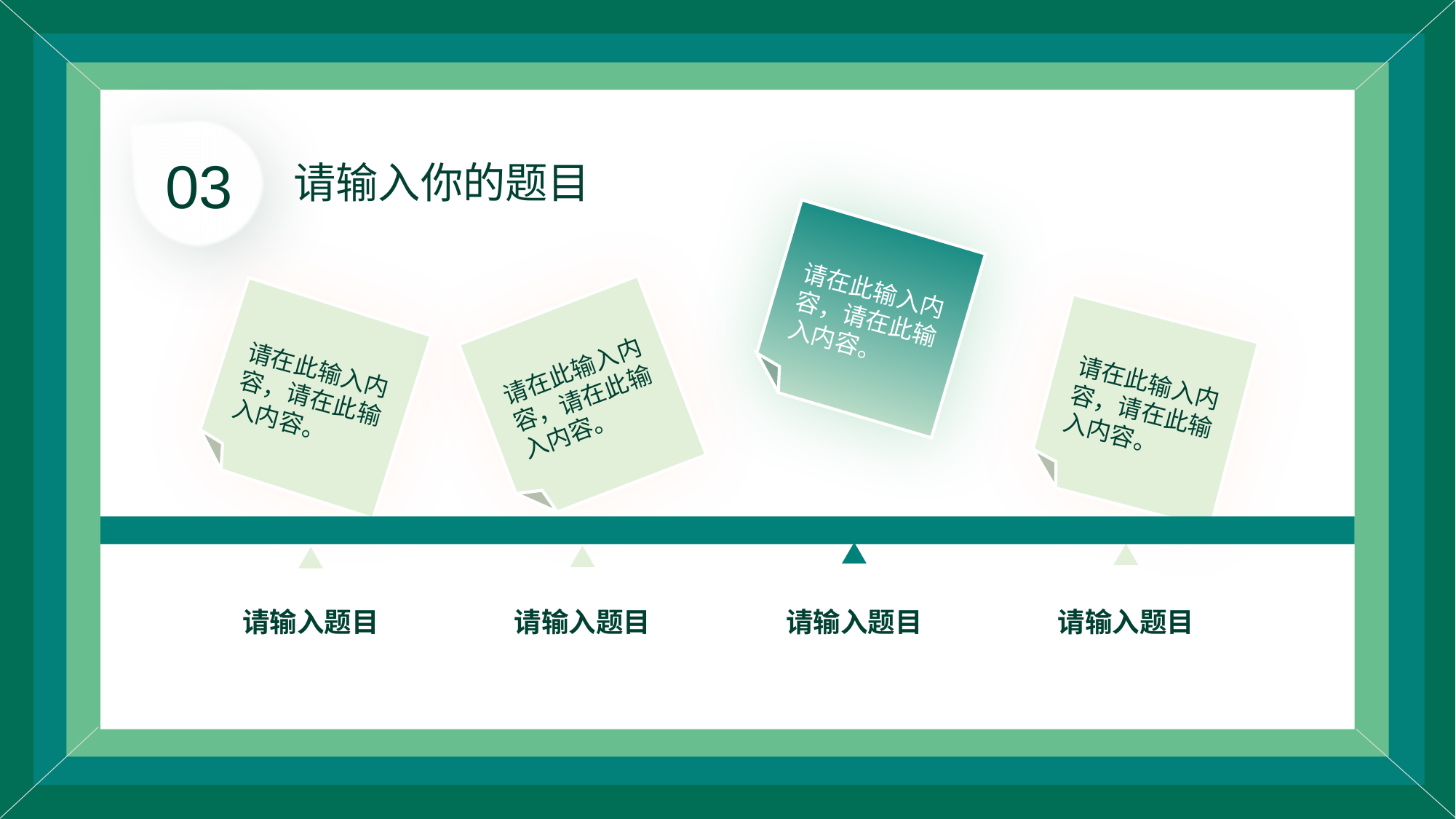

03
请输入你的题目

请在此输入内
容，请在此输
入内容。

请在此输入内
容，请在此输
入内容。
请在此输入内
容，请在此输
入内容。
请在此输入内
容，请在此输
入内容。

请输入题目
请输入题目
请输入题目
请输入题目